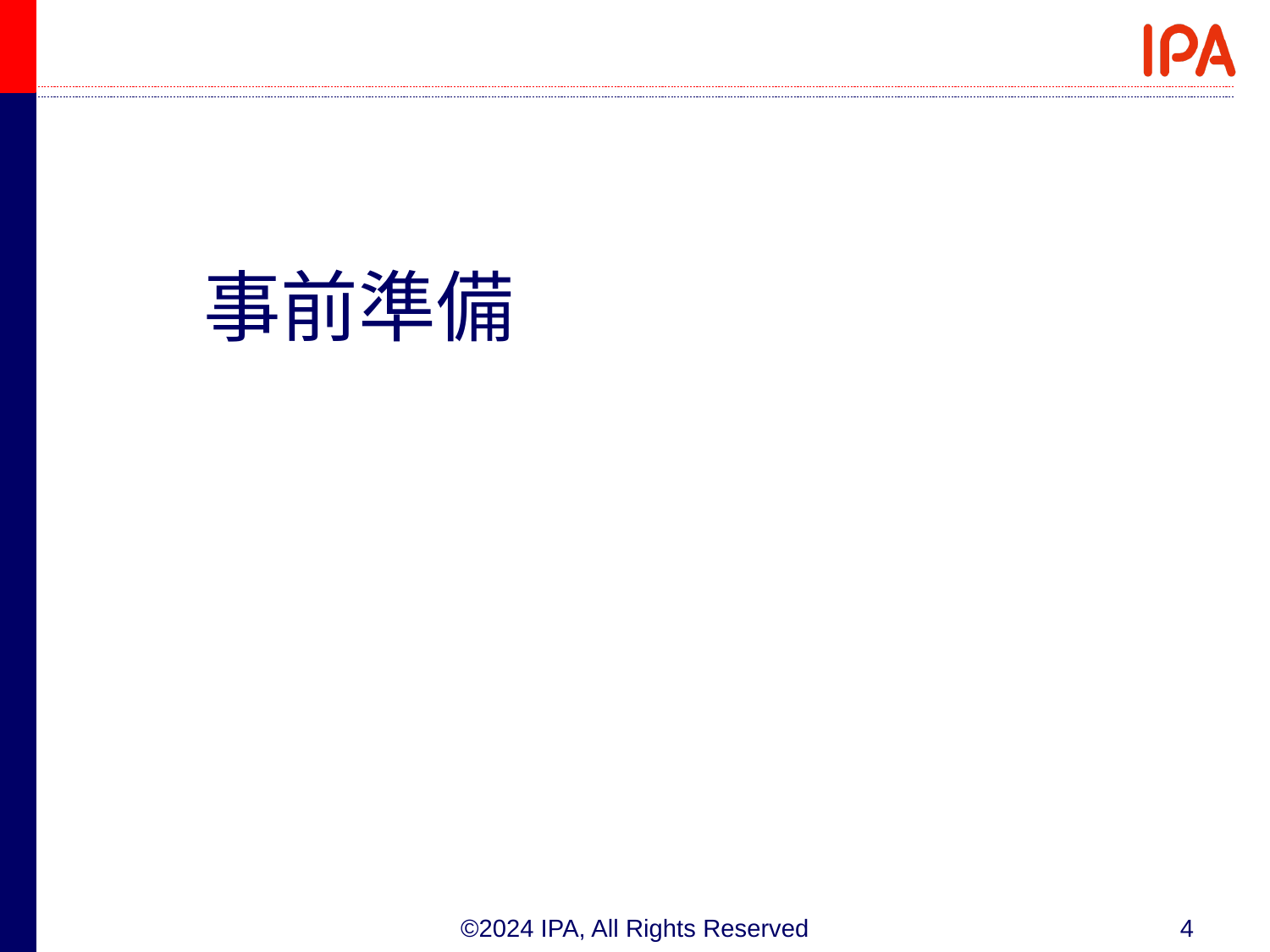

事前準備
©2024 IPA, All Rights Reserved
4